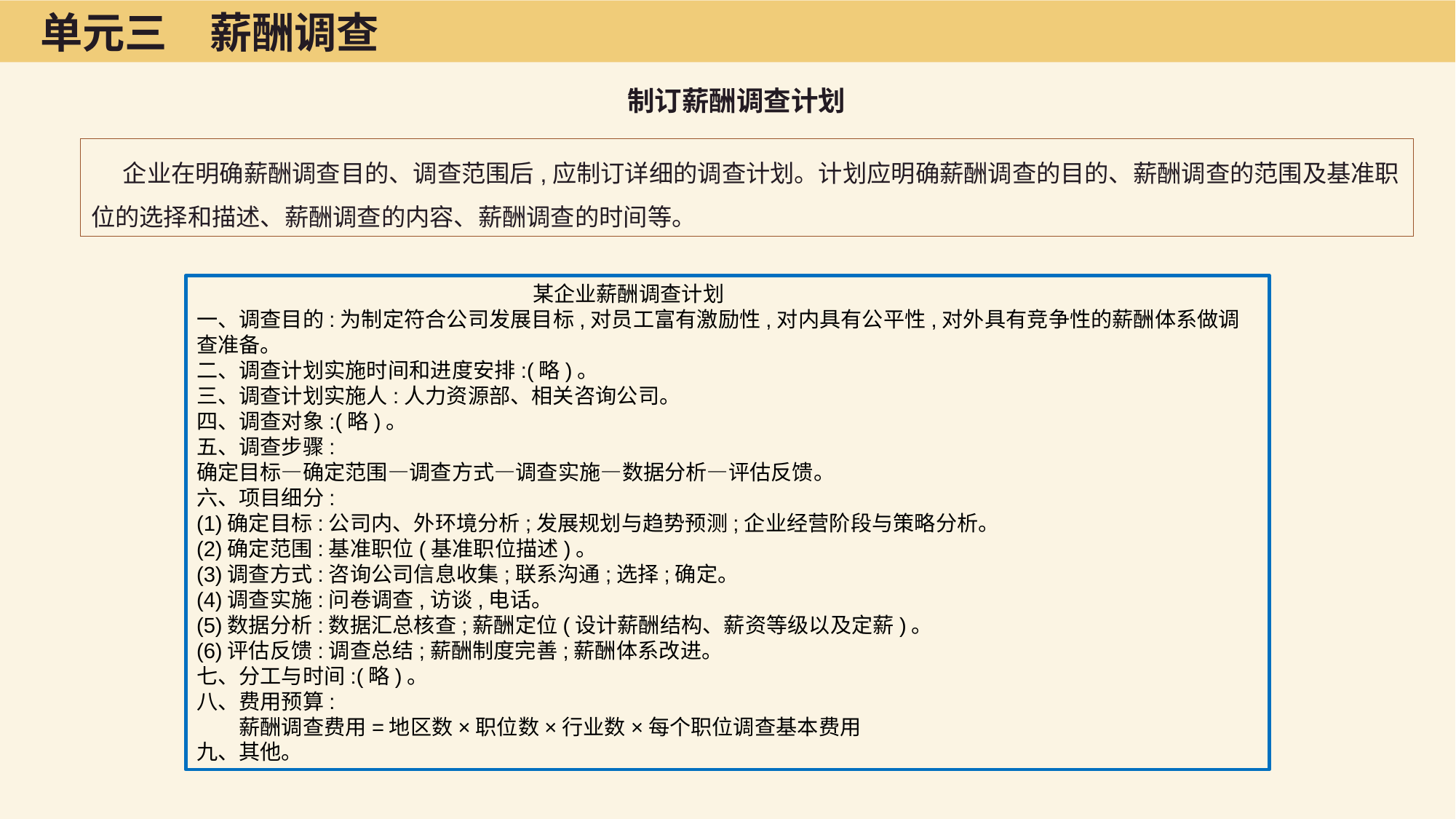

单元三　薪酬调查
制订薪酬调查计划
企业在明确薪酬调查目的、调查范围后,应制订详细的调查计划。计划应明确薪酬调查的目的、薪酬调查的范围及基准职位的选择和描述、薪酬调查的内容、薪酬调查的时间等。
                                                                      某企业薪酬调查计划
一、调查目的:为制定符合公司发展目标,对员工富有激励性,对内具有公平性,对外具有竞争性的薪酬体系做调查准备。
二、调查计划实施时间和进度安排:(略)。
三、调查计划实施人:人力资源部、相关咨询公司。
四、调查对象:(略)。
五、调查步骤:
确定目标—确定范围—调查方式—调查实施—数据分析—评估反馈。
六、项目细分:
(1)确定目标:公司内、外环境分析;发展规划与趋势预测;企业经营阶段与策略分析。
(2)确定范围:基准职位(基准职位描述)。
(3)调查方式:咨询公司信息收集;联系沟通;选择;确定。
(4)调查实施:问卷调查,访谈,电话。
(5)数据分析:数据汇总核查;薪酬定位(设计薪酬结构、薪资等级以及定薪)。
(6)评估反馈:调查总结;薪酬制度完善;薪酬体系改进。
七、分工与时间:(略)。
八、费用预算:
　　薪酬调查费用=地区数×职位数×行业数×每个职位调查基本费用
九、其他。